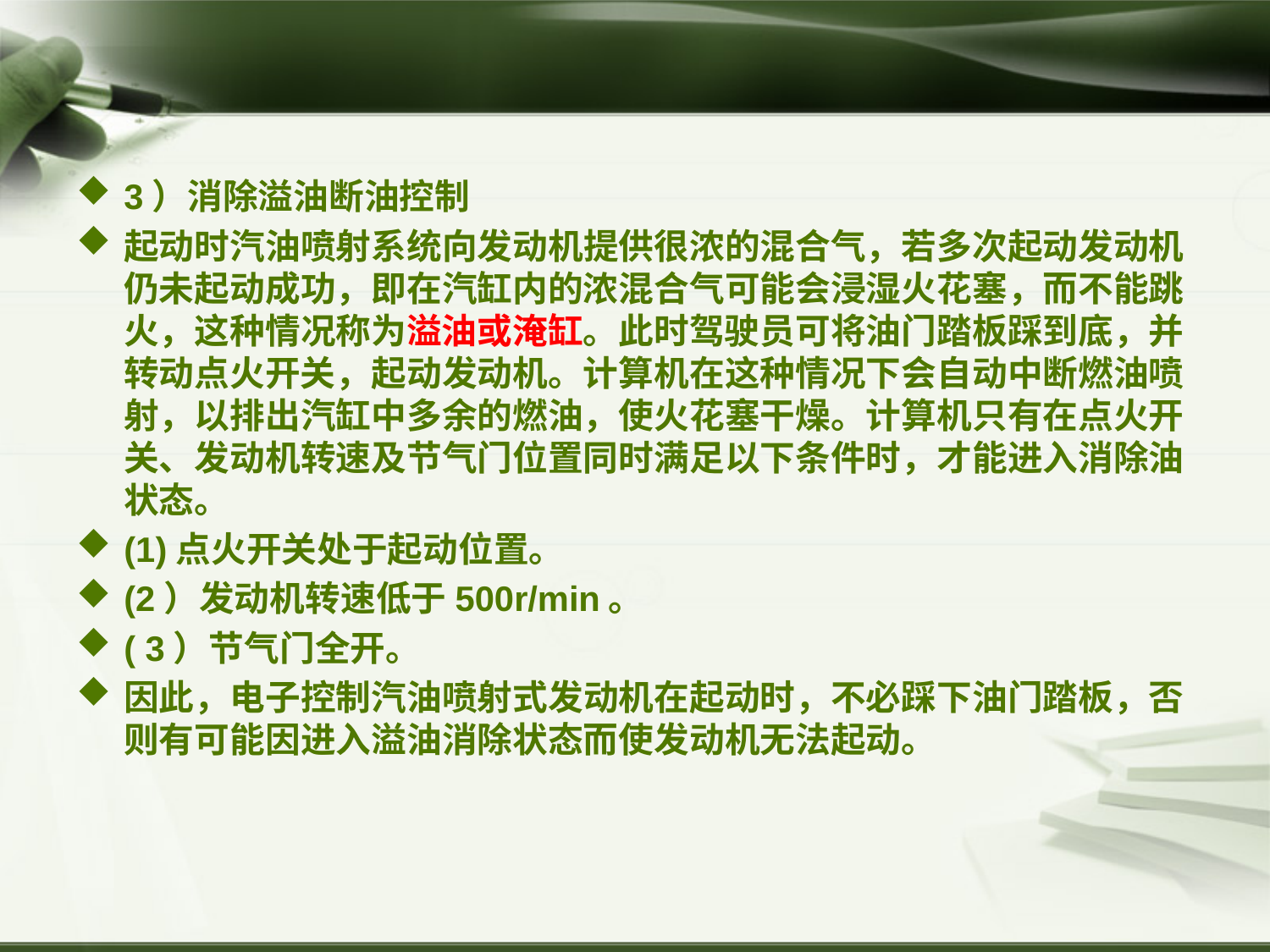

#
3）消除溢油断油控制
起动时汽油喷射系统向发动机提供很浓的混合气，若多次起动发动机仍未起动成功，即在汽缸内的浓混合气可能会浸湿火花塞，而不能跳火，这种情况称为溢油或淹缸。此时驾驶员可将油门踏板踩到底，并转动点火开关，起动发动机。计算机在这种情况下会自动中断燃油喷射，以排出汽缸中多余的燃油，使火花塞干燥。计算机只有在点火开关、发动机转速及节气门位置同时满足以下条件时，才能进入消除油状态。
(1)点火开关处于起动位置。
(2）发动机转速低于500r/min。
( 3）节气门全开。
因此，电子控制汽油喷射式发动机在起动时，不必踩下油门踏板，否则有可能因进入溢油消除状态而使发动机无法起动。